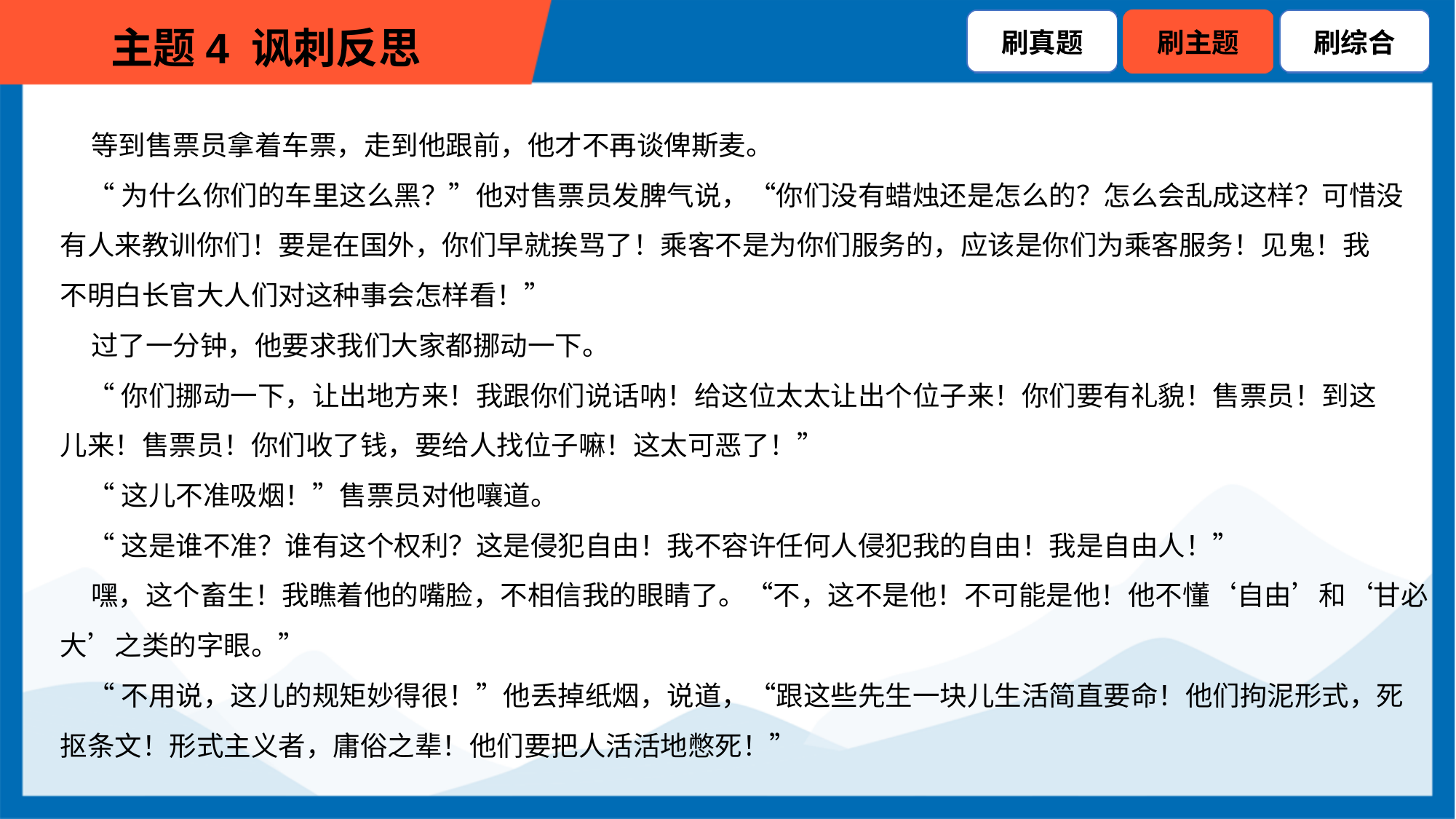

等到售票员拿着车票，走到他跟前，他才不再谈俾斯麦。
    “为什么你们的车里这么黑？”他对售票员发脾气说，“你们没有蜡烛还是怎么的？怎么会乱成这样？可惜没
有人来教训你们！要是在国外，你们早就挨骂了！乘客不是为你们服务的，应该是你们为乘客服务！见鬼！我
不明白长官大人们对这种事会怎样看！”
    过了一分钟，他要求我们大家都挪动一下。
    “你们挪动一下，让出地方来！我跟你们说话呐！给这位太太让出个位子来！你们要有礼貌！售票员！到这
儿来！售票员！你们收了钱，要给人找位子嘛！这太可恶了！”
    “这儿不准吸烟！”售票员对他嚷道。
    “这是谁不准？谁有这个权利？这是侵犯自由！我不容许任何人侵犯我的自由！我是自由人！”
    嘿，这个畜生！我瞧着他的嘴脸，不相信我的眼睛了。“不，这不是他！不可能是他！他不懂‘自由’和‘甘必
大’之类的字眼。”
    “不用说，这儿的规矩妙得很！”他丢掉纸烟，说道，“跟这些先生一块儿生活简直要命！他们拘泥形式，死
抠条文！形式主义者，庸俗之辈！他们要把人活活地憋死！”